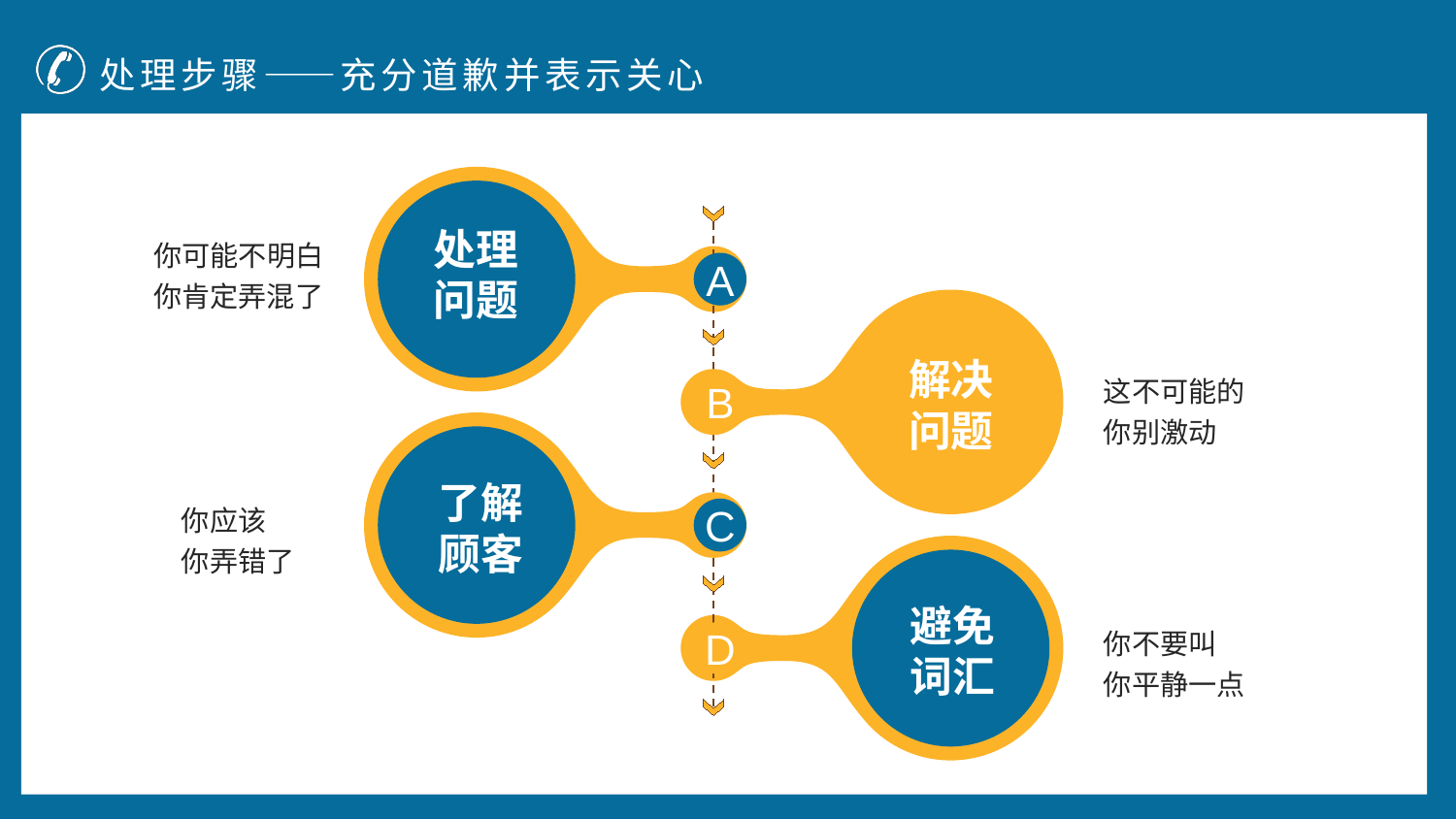

处理步骤——充分道歉并表示关心

处理问题
A

解决问题
B

了解顾客
C

避免词汇
D
你可能不明白
你肯定弄混了
这不可能的
你别激动
你应该
你弄错了
你不要叫
你平静一点